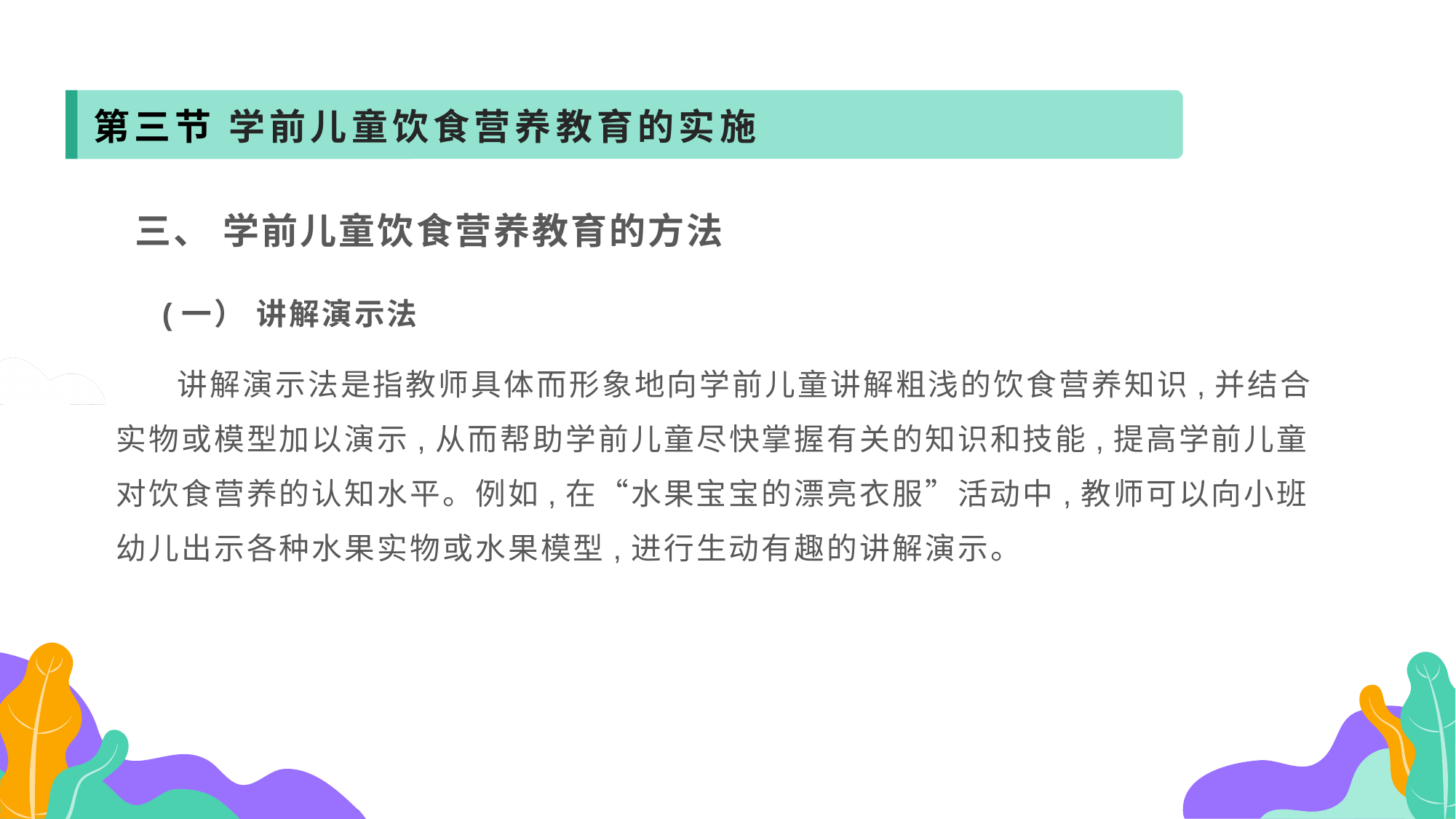

第三节 学前儿童饮食营养教育的实施
 三、 学前儿童饮食营养教育的方法
    (一） 讲解演示法
      讲解演示法是指教师具体而形象地向学前儿童讲解粗浅的饮食营养知识,并结合实物或模型加以演示,从而帮助学前儿童尽快掌握有关的知识和技能,提高学前儿童对饮食营养的认知水平。例如,在“水果宝宝的漂亮衣服”活动中,教师可以向小班幼儿出示各种水果实物或水果模型,进行生动有趣的讲解演示。